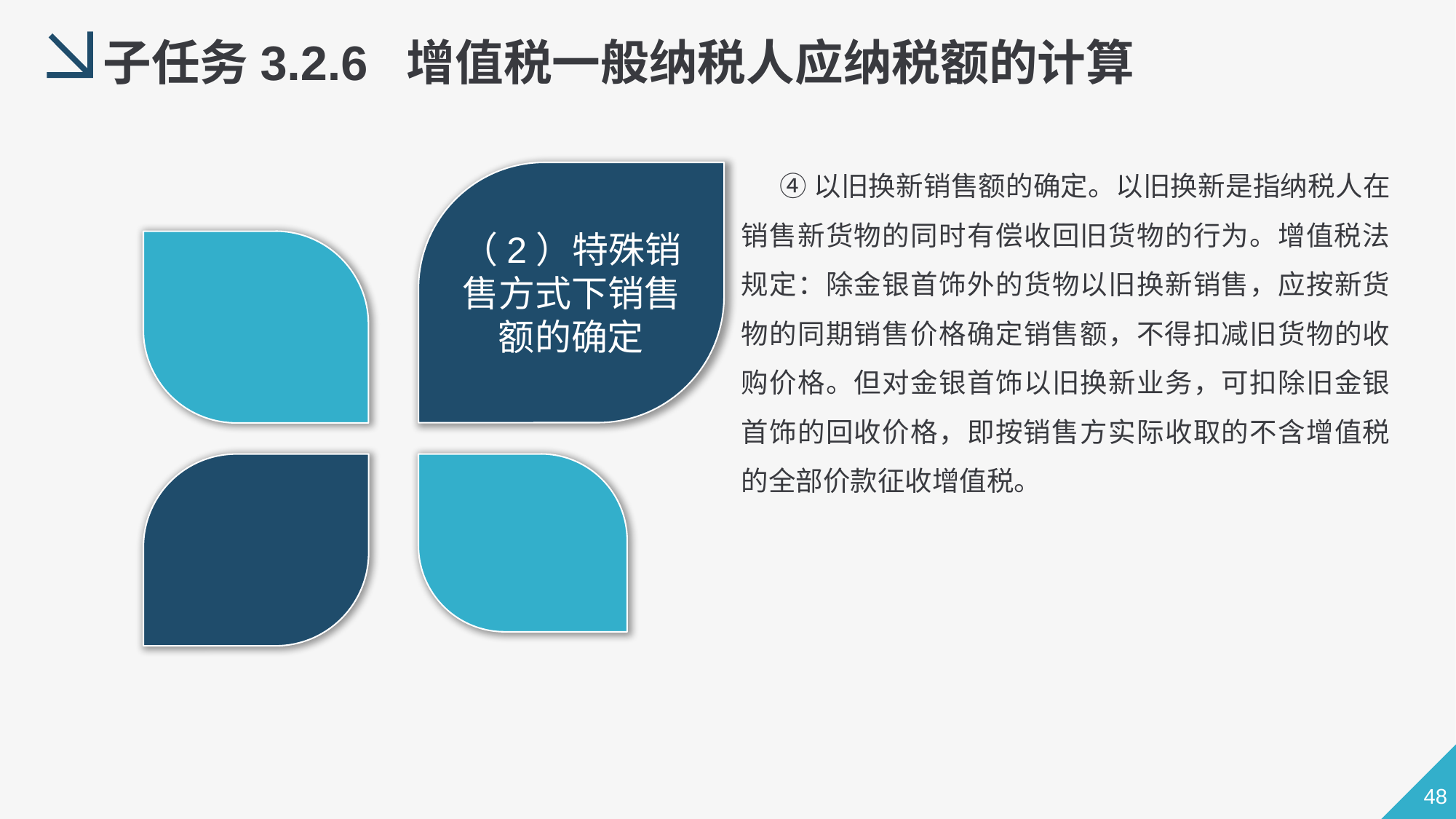

子任务3.2.6  增值税一般纳税人应纳税额的计算

      ④以旧换新销售额的确定。以旧换新是指纳税人在销售新货物的同时有偿收回旧货物的行为。增值税法规定：除金银首饰外的货物以旧换新销售，应按新货物的同期销售价格确定销售额，不得扣减旧货物的收购价格。但对金银首饰以旧换新业务，可扣除旧金银首饰的回收价格，即按销售方实际收取的不含增值税的全部价款征收增值税。
（2）特殊销售方式下销售额的确定